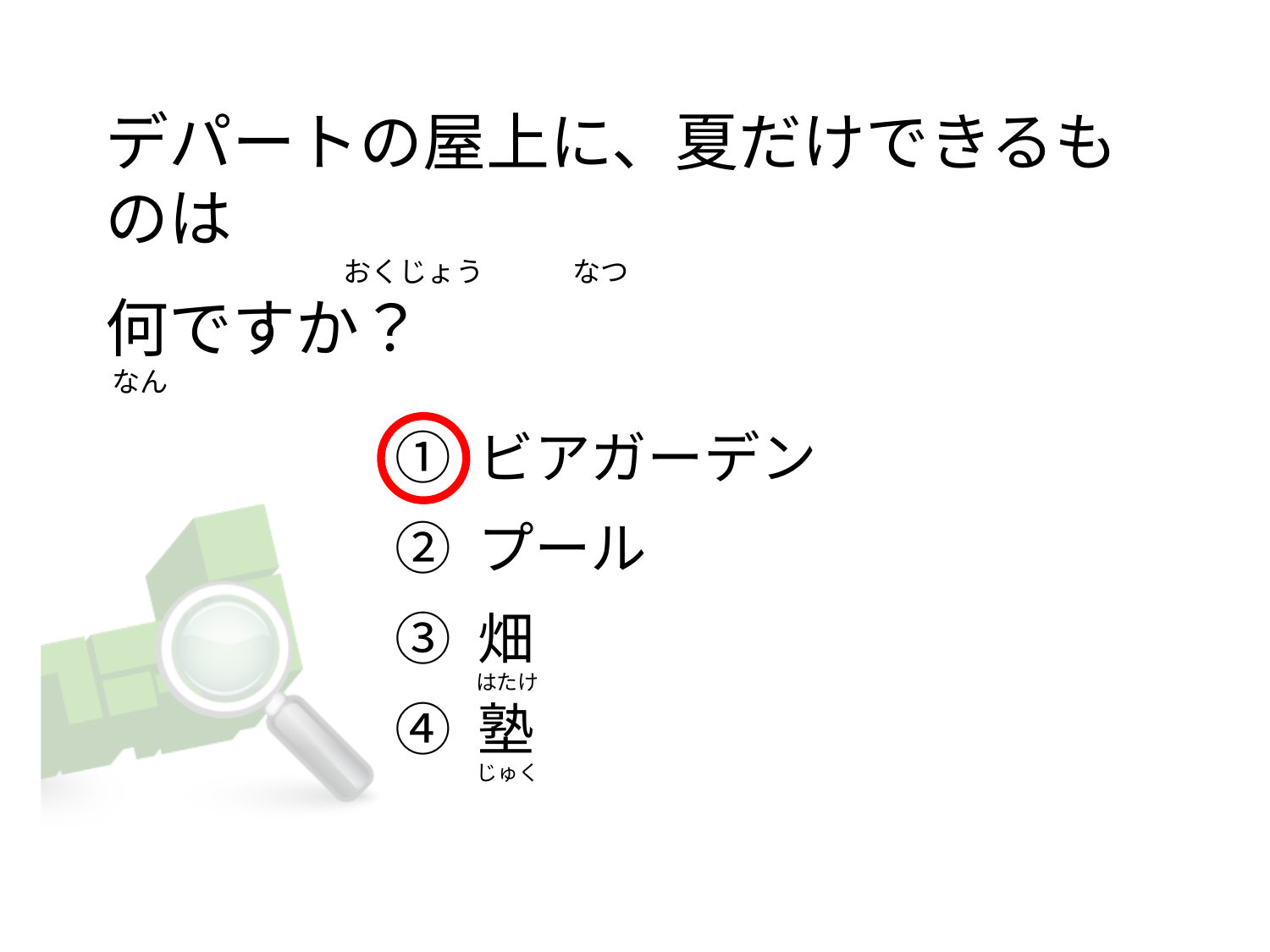

# デパートの屋上に、夏だけできるものは 　                                 おくじょう              なつ                                    何ですか？  なん
① ビアガーデン
② プール
③ 畑
④ 塾

はたけ
じゅく